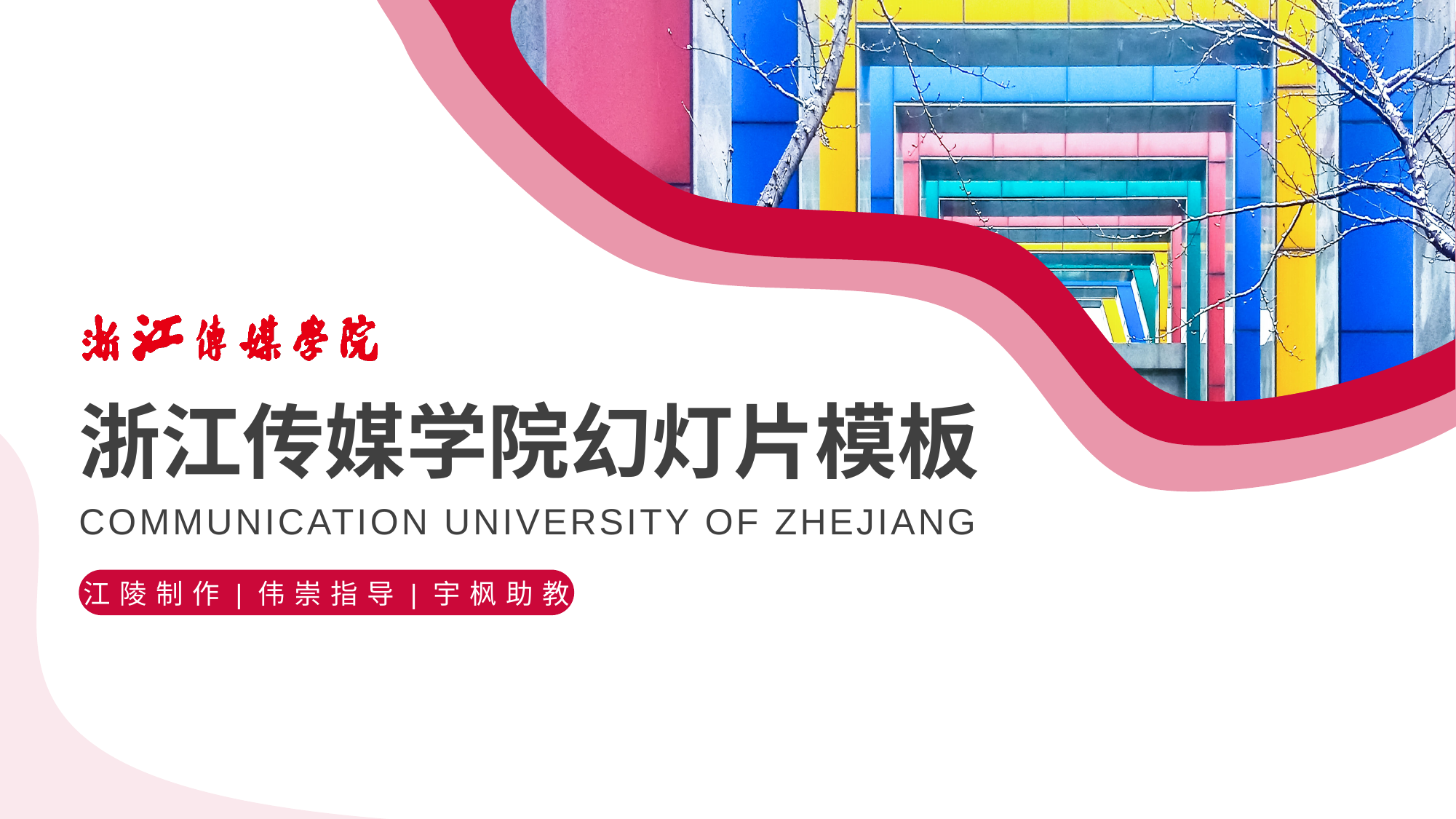

# 浙江传媒学院幻灯片模板
COMMUNICATION UNIVERSITY OF ZHEJIANG

江陵制作|伟崇指导|宇枫助教
江陵制作|伟崇指导|宇枫助教